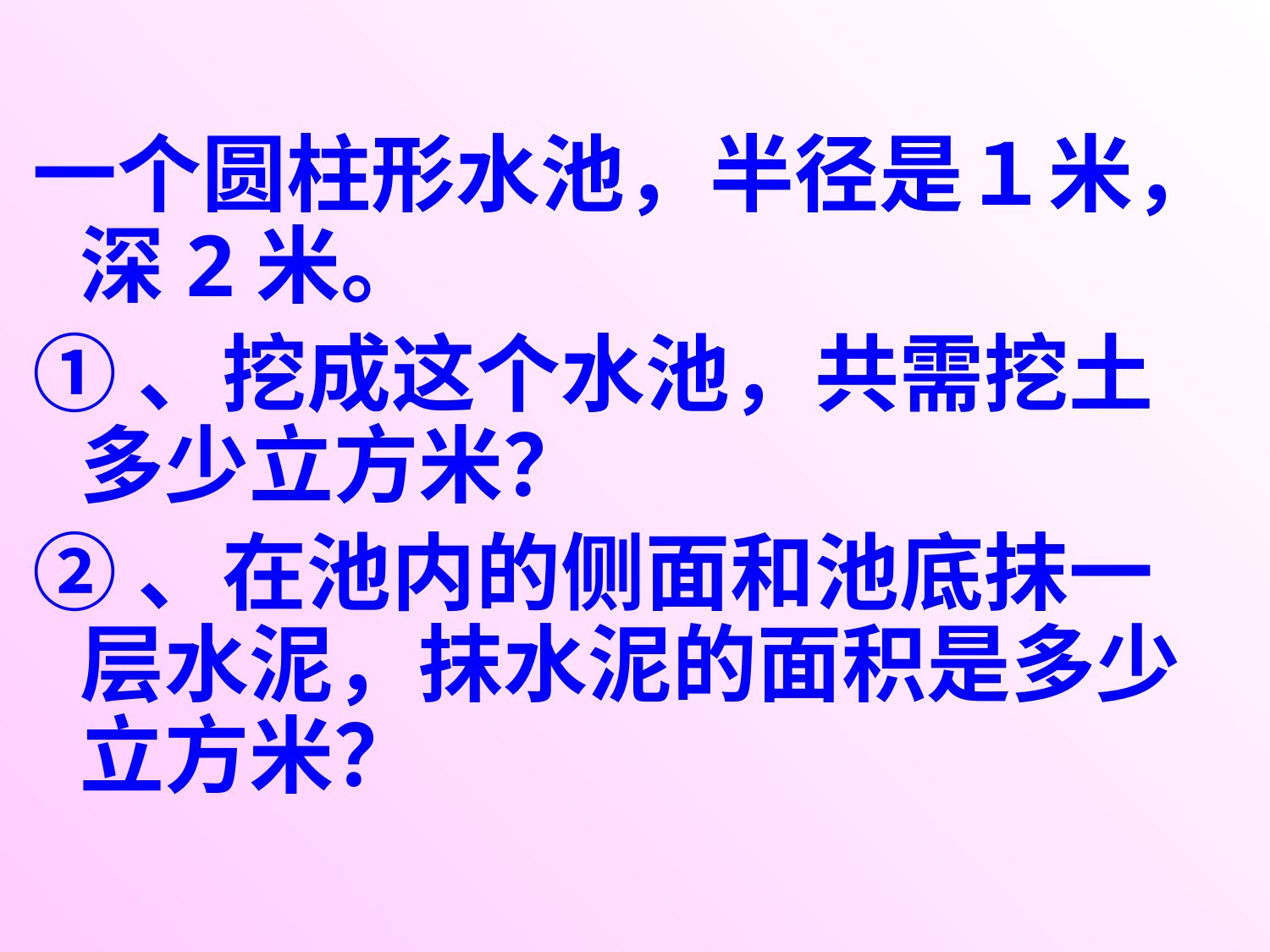

一个圆柱形水池，半径是１米，深2米。
①、挖成这个水池，共需挖土多少立方米？
②、在池内的侧面和池底抹一层水泥，抹水泥的面积是多少立方米？